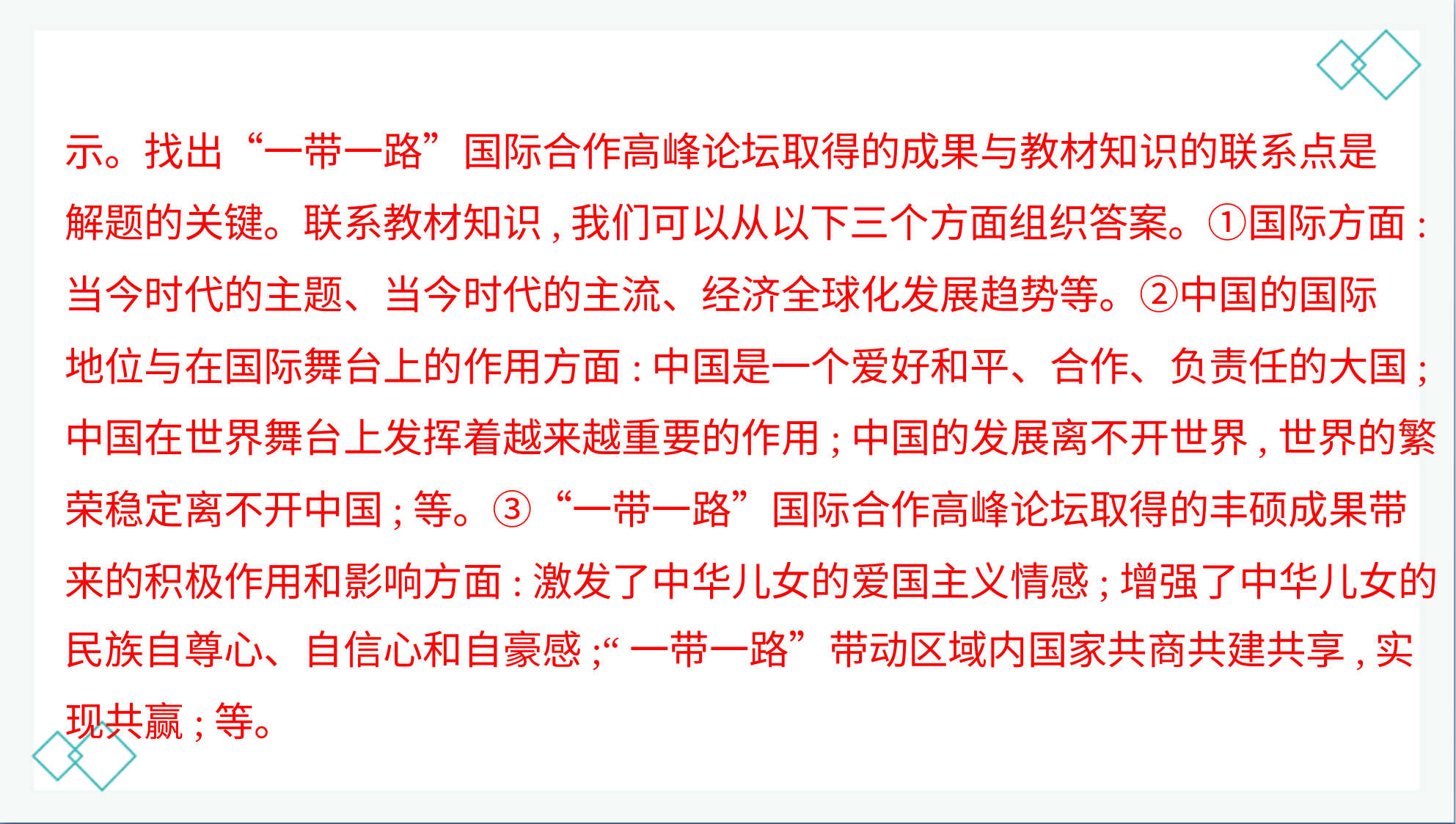

示。找出“一带一路”国际合作高峰论坛取得的成果与教材知识的联系点是
解题的关键。联系教材知识,我们可以从以下三个方面组织答案。①国际方面:
当今时代的主题、当今时代的主流、经济全球化发展趋势等。②中国的国际
地位与在国际舞台上的作用方面:中国是一个爱好和平、合作、负责任的大国;
中国在世界舞台上发挥着越来越重要的作用;中国的发展离不开世界,世界的繁
荣稳定离不开中国;等。③“一带一路”国际合作高峰论坛取得的丰硕成果带
来的积极作用和影响方面:激发了中华儿女的爱国主义情感;增强了中华儿女的
民族自尊心、自信心和自豪感;“一带一路”带动区域内国家共商共建共享,实
现共赢;等。